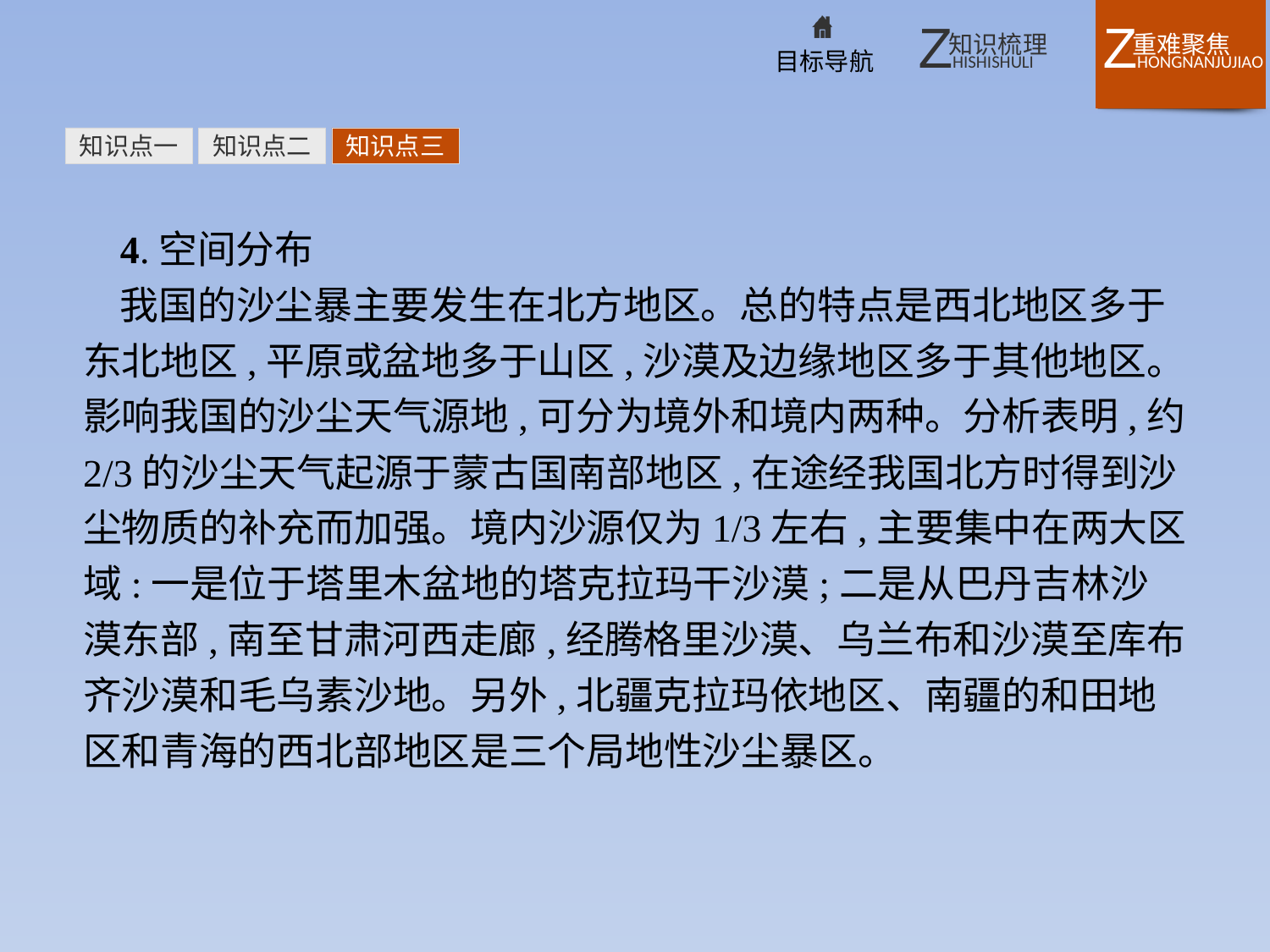

知识点一
知识点二
知识点三
4.空间分布
我国的沙尘暴主要发生在北方地区。总的特点是西北地区多于东北地区,平原或盆地多于山区,沙漠及边缘地区多于其他地区。影响我国的沙尘天气源地,可分为境外和境内两种。分析表明,约2/3的沙尘天气起源于蒙古国南部地区,在途经我国北方时得到沙尘物质的补充而加强。境内沙源仅为1/3左右,主要集中在两大区域:一是位于塔里木盆地的塔克拉玛干沙漠;二是从巴丹吉林沙漠东部,南至甘肃河西走廊,经腾格里沙漠、乌兰布和沙漠至库布齐沙漠和毛乌素沙地。另外,北疆克拉玛依地区、南疆的和田地区和青海的西北部地区是三个局地性沙尘暴区。